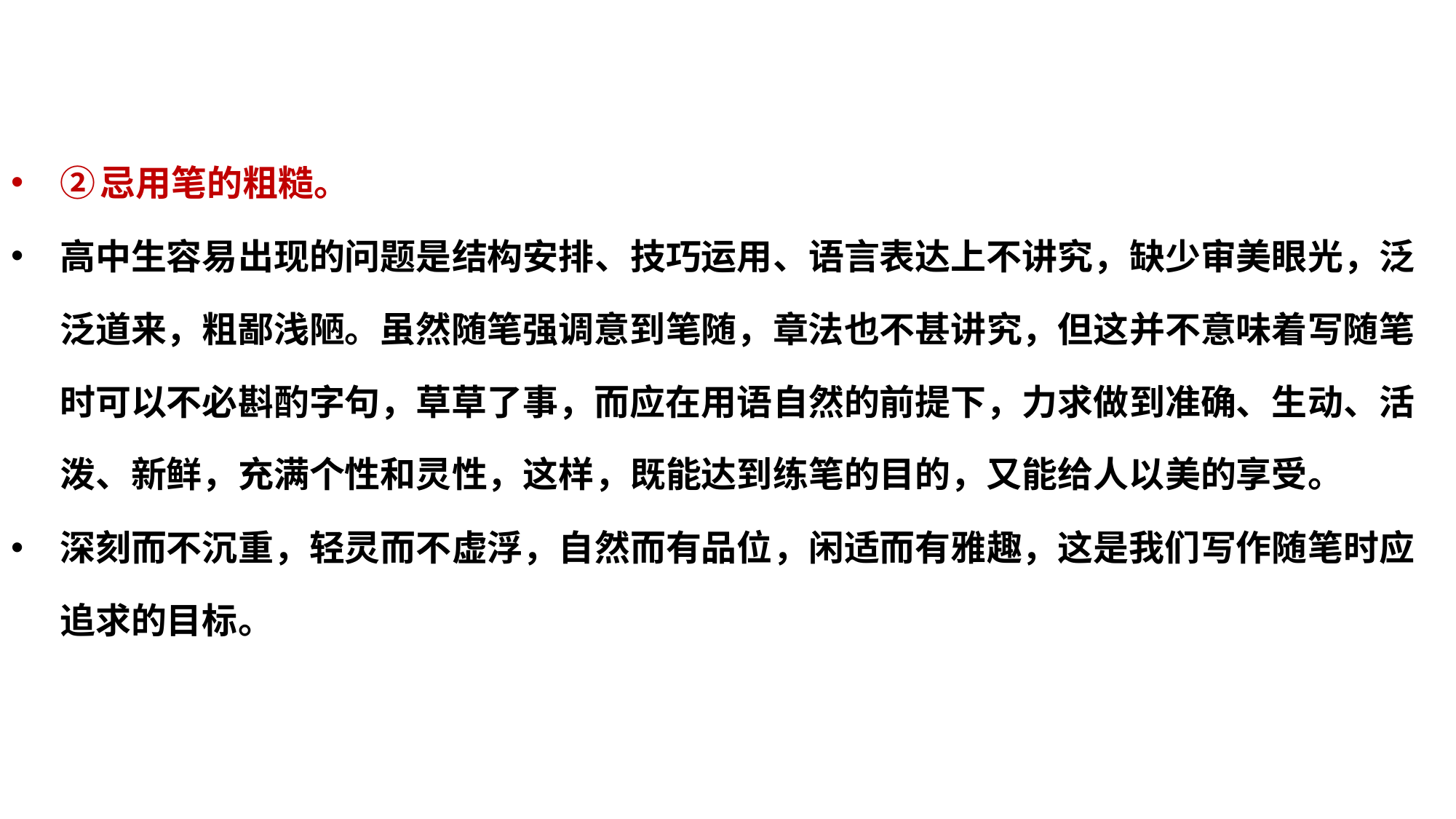

②忌用笔的粗糙。
高中生容易出现的问题是结构安排、技巧运用、语言表达上不讲究，缺少审美眼光，泛泛道来，粗鄙浅陋。虽然随笔强调意到笔随，章法也不甚讲究，但这并不意味着写随笔时可以不必斟酌字句，草草了事，而应在用语自然的前提下，力求做到准确、生动、活泼、新鲜，充满个性和灵性，这样，既能达到练笔的目的，又能给人以美的享受。
深刻而不沉重，轻灵而不虚浮，自然而有品位，闲适而有雅趣，这是我们写作随笔时应追求的目标。